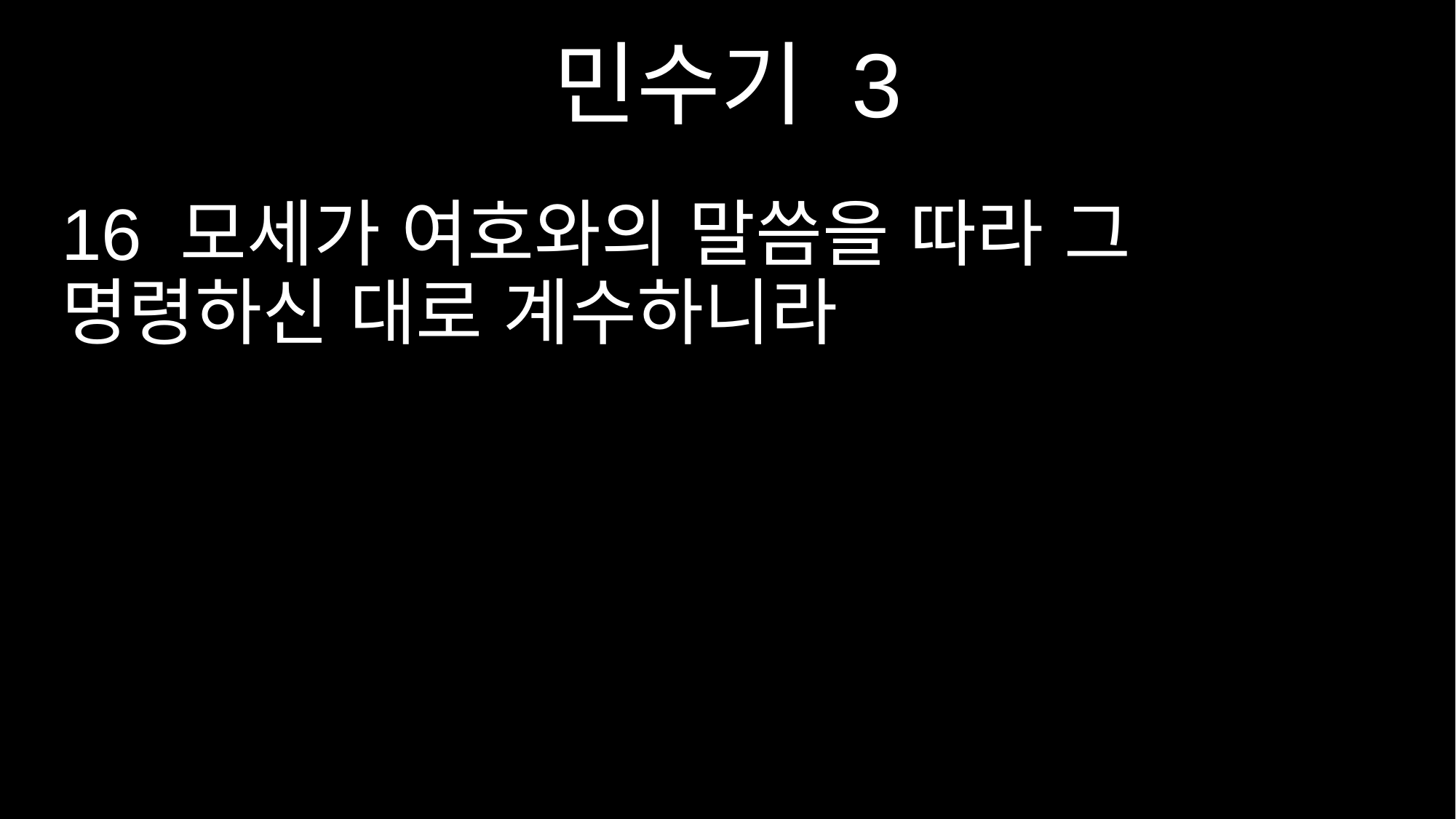

민수기 3
16 모세가 여호와의 말씀을 따라 그 명령하신 대로 계수하니라